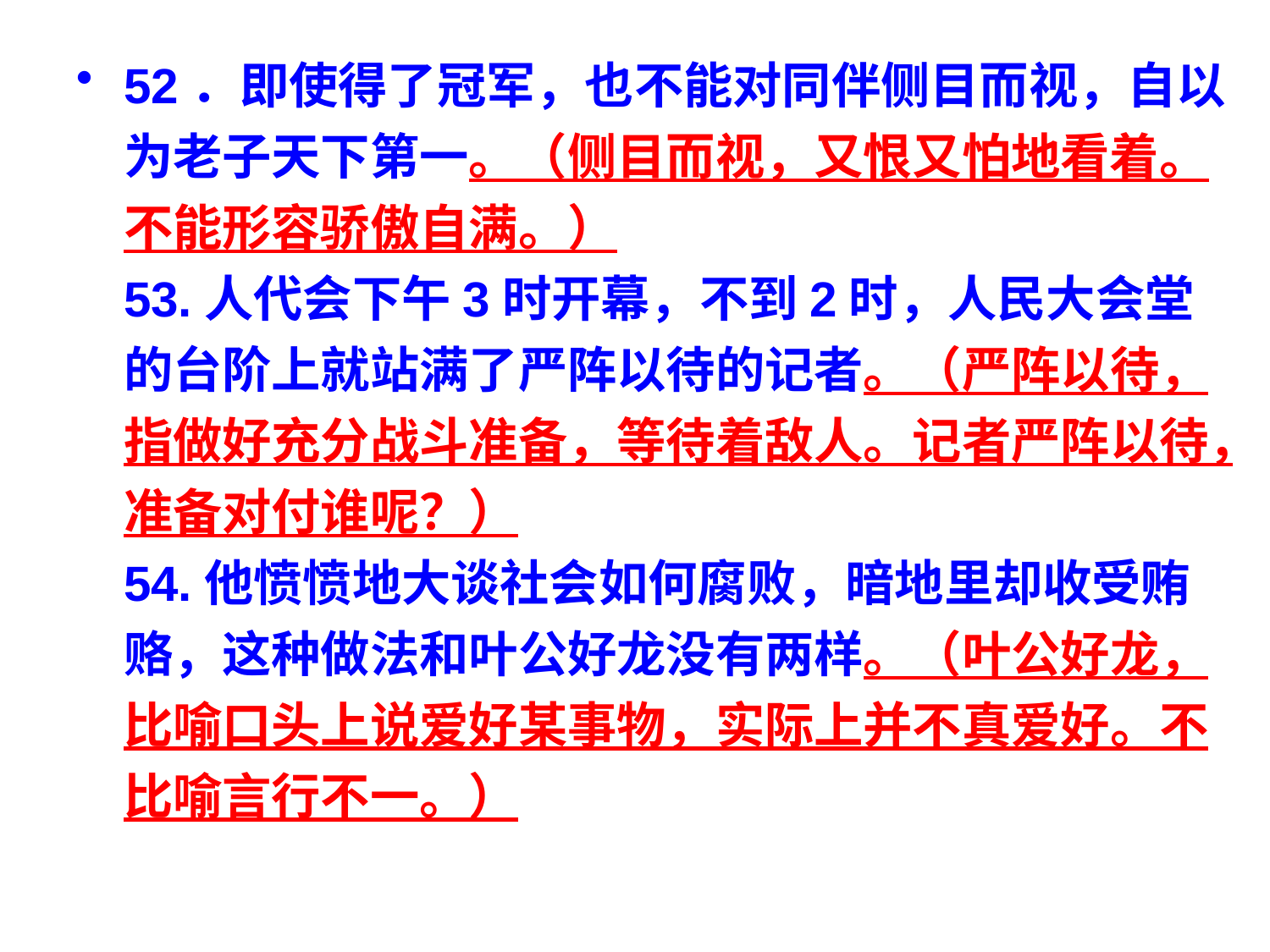

52．即使得了冠军，也不能对同伴侧目而视，自以为老子天下第一。（侧目而视，又恨又怕地看着。不能形容骄傲自满。）
53.人代会下午3时开幕，不到2时，人民大会堂的台阶上就站满了严阵以待的记者。（严阵以待，指做好充分战斗准备，等待着敌人。记者严阵以待，准备对付谁呢？）
54.他愤愤地大谈社会如何腐败，暗地里却收受贿赂，这种做法和叶公好龙没有两样。（叶公好龙，比喻口头上说爱好某事物，实际上并不真爱好。不比喻言行不一。）